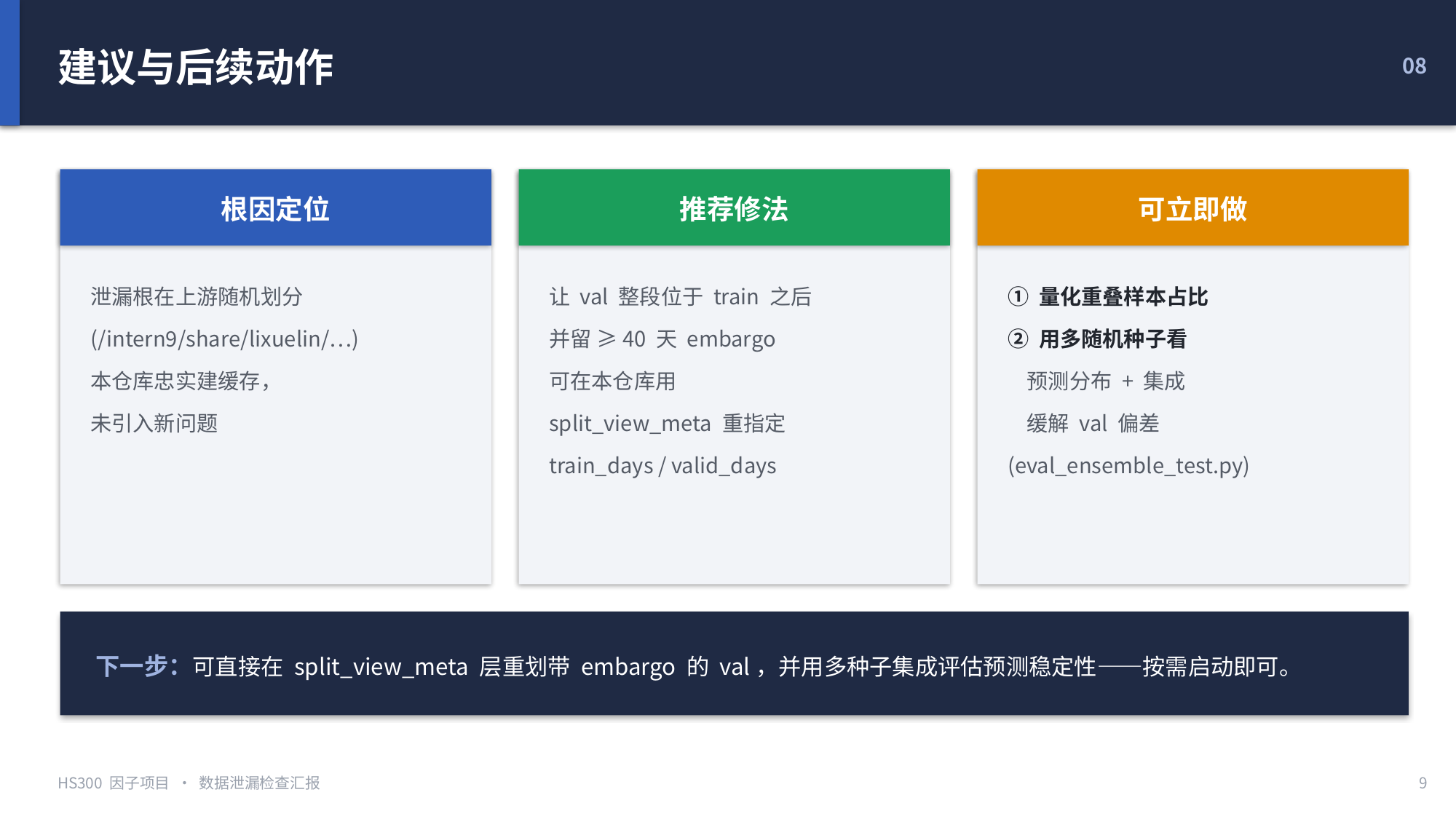

建议与后续动作
08

根因定位

推荐修法

可立即做
泄漏根在上游随机划分
(/intern9/share/lixuelin/…)
本仓库忠实建缓存，
未引入新问题
让 val 整段位于 train 之后
并留 ≥40 天 embargo
可在本仓库用
split_view_meta 重指定
train_days / valid_days
① 量化重叠样本占比
② 用多随机种子看
   预测分布 + 集成
   缓解 val 偏差
(eval_ensemble_test.py)

下一步：可直接在 split_view_meta 层重划带 embargo 的 val，并用多种子集成评估预测稳定性——按需启动即可。
HS300 因子项目 · 数据泄漏检查汇报
9